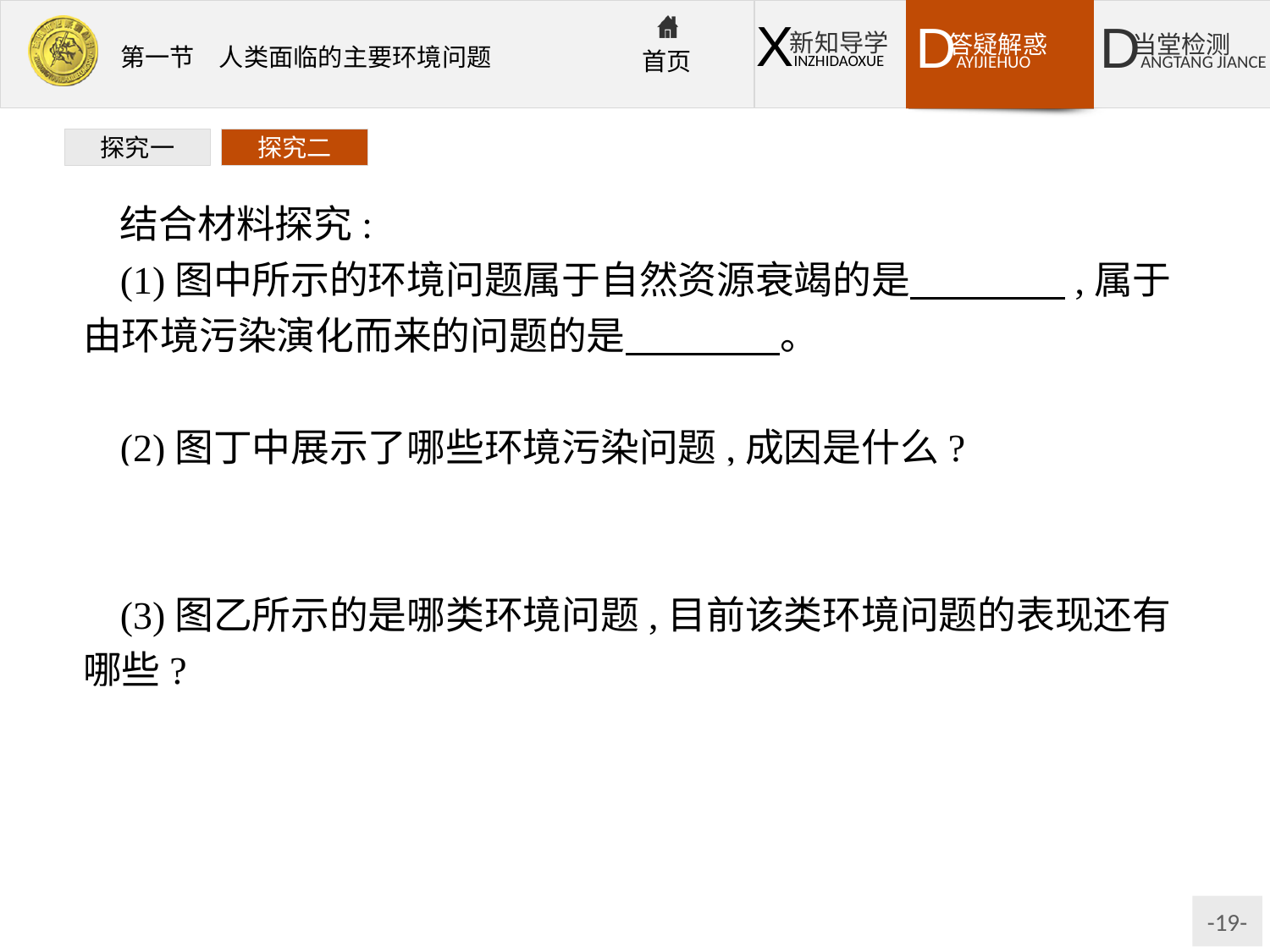

探究一
探究二
结合材料探究:
(1)图中所示的环境问题属于自然资源衰竭的是　　　　,属于由环境污染演化而来的问题的是　　　　。
提示图甲　图丙
(2)图丁中展示了哪些环境污染问题,成因是什么?
提示图丁示意了大气污染和水污染,其成因主要是工业“三废”和有害人体健康的农药任意排放。
(3)图乙所示的是哪类环境问题,目前该类环境问题的表现还有哪些?
提示图丁所示的是因砍伐森林造成生物栖息地丧失的生态破坏问题。生态破坏问题还有水土流失、土地荒漠化、生物多样性减少等。